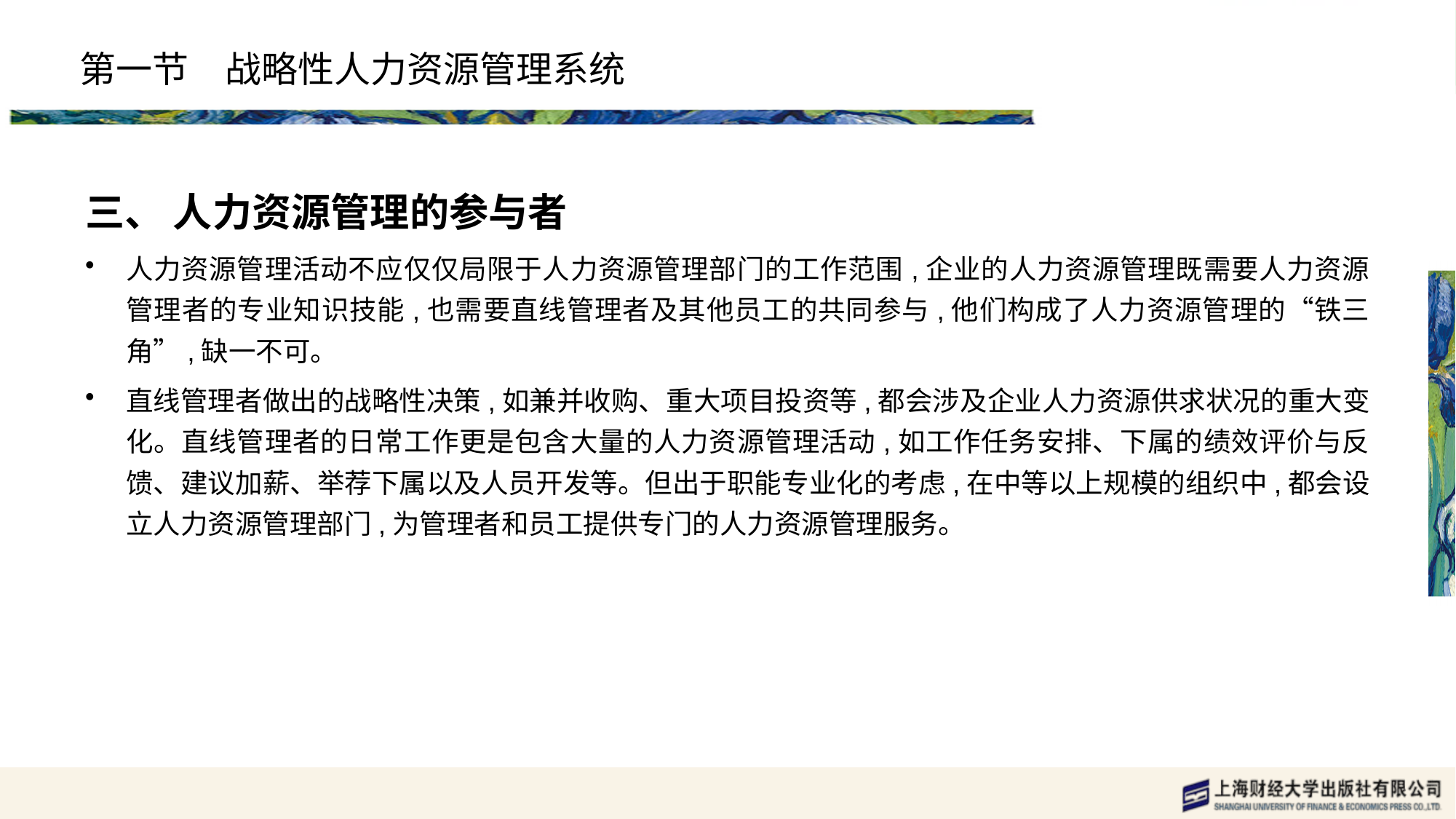

# 第一节　战略性人力资源管理系统
三、 人力资源管理的参与者
人力资源管理活动不应仅仅局限于人力资源管理部门的工作范围,企业的人力资源管理既需要人力资源管理者的专业知识技能,也需要直线管理者及其他员工的共同参与,他们构成了人力资源管理的“铁三角”,缺一不可。
直线管理者做出的战略性决策,如兼并收购、重大项目投资等,都会涉及企业人力资源供求状况的重大变化。直线管理者的日常工作更是包含大量的人力资源管理活动,如工作任务安排、下属的绩效评价与反馈、建议加薪、举荐下属以及人员开发等。但出于职能专业化的考虑,在中等以上规模的组织中,都会设立人力资源管理部门,为管理者和员工提供专门的人力资源管理服务。